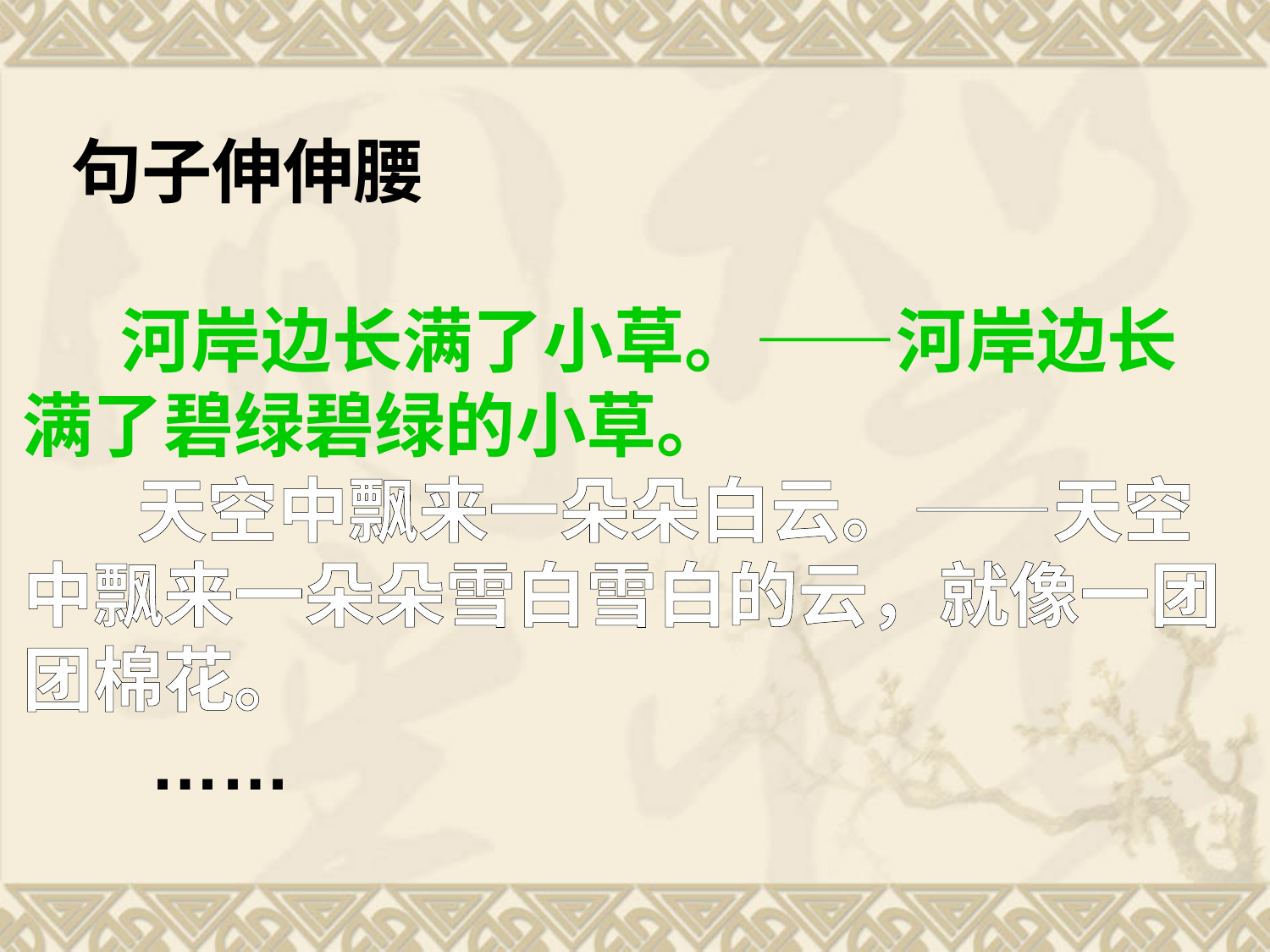

句子伸伸腰

  河岸边长满了小草。——河岸边长满了碧绿碧绿的小草。
   天空中飘来一朵朵白云。——天空中飘来一朵朵雪白雪白的云，就像一团团棉花。
    ……